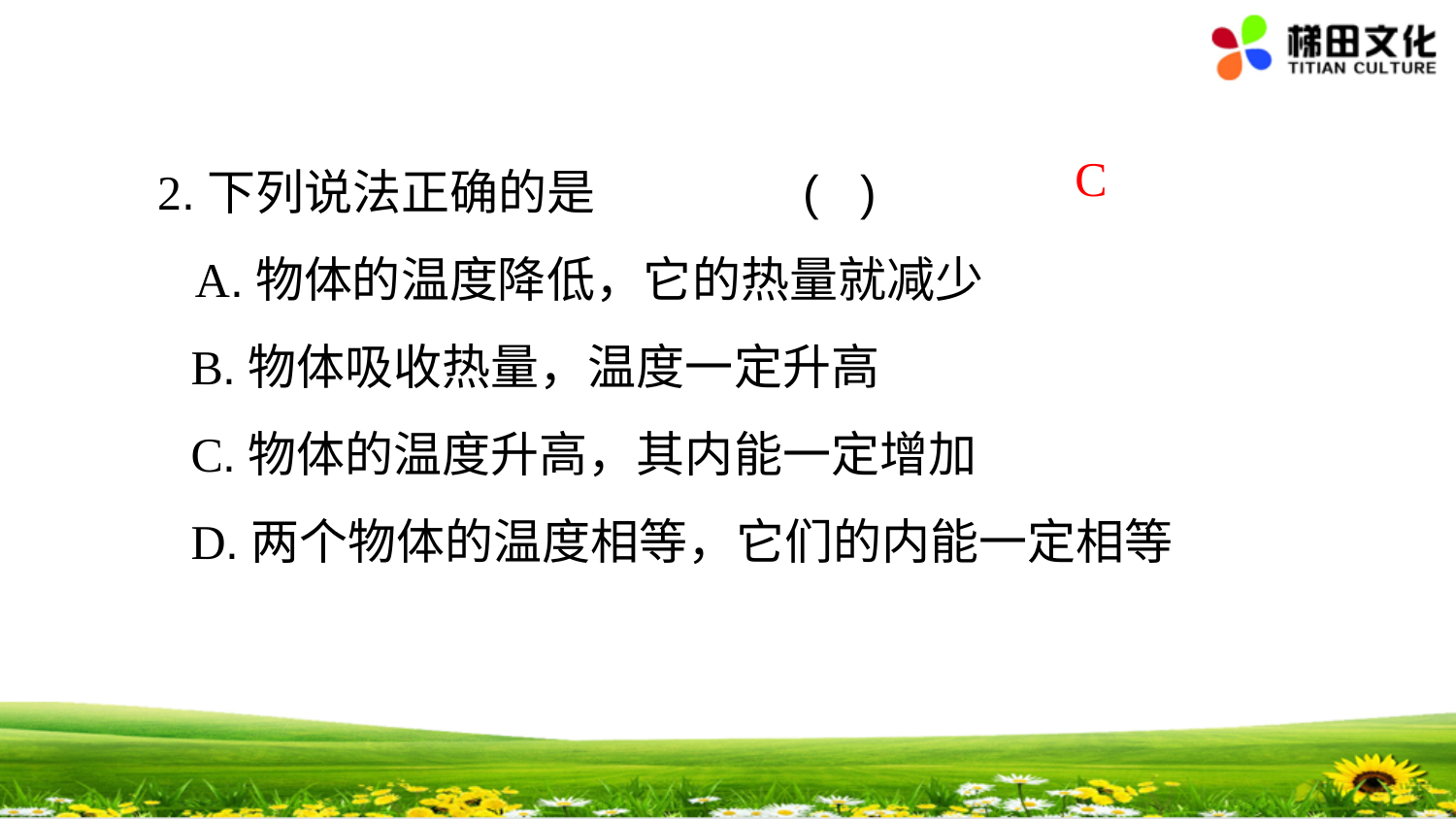

2.下列说法正确的是                  (   )
   A.物体的温度降低，它的热量就减少
  B.物体吸收热量，温度一定升高
  C.物体的温度升高，其内能一定增加
  D.两个物体的温度相等，它们的内能一定相等
C